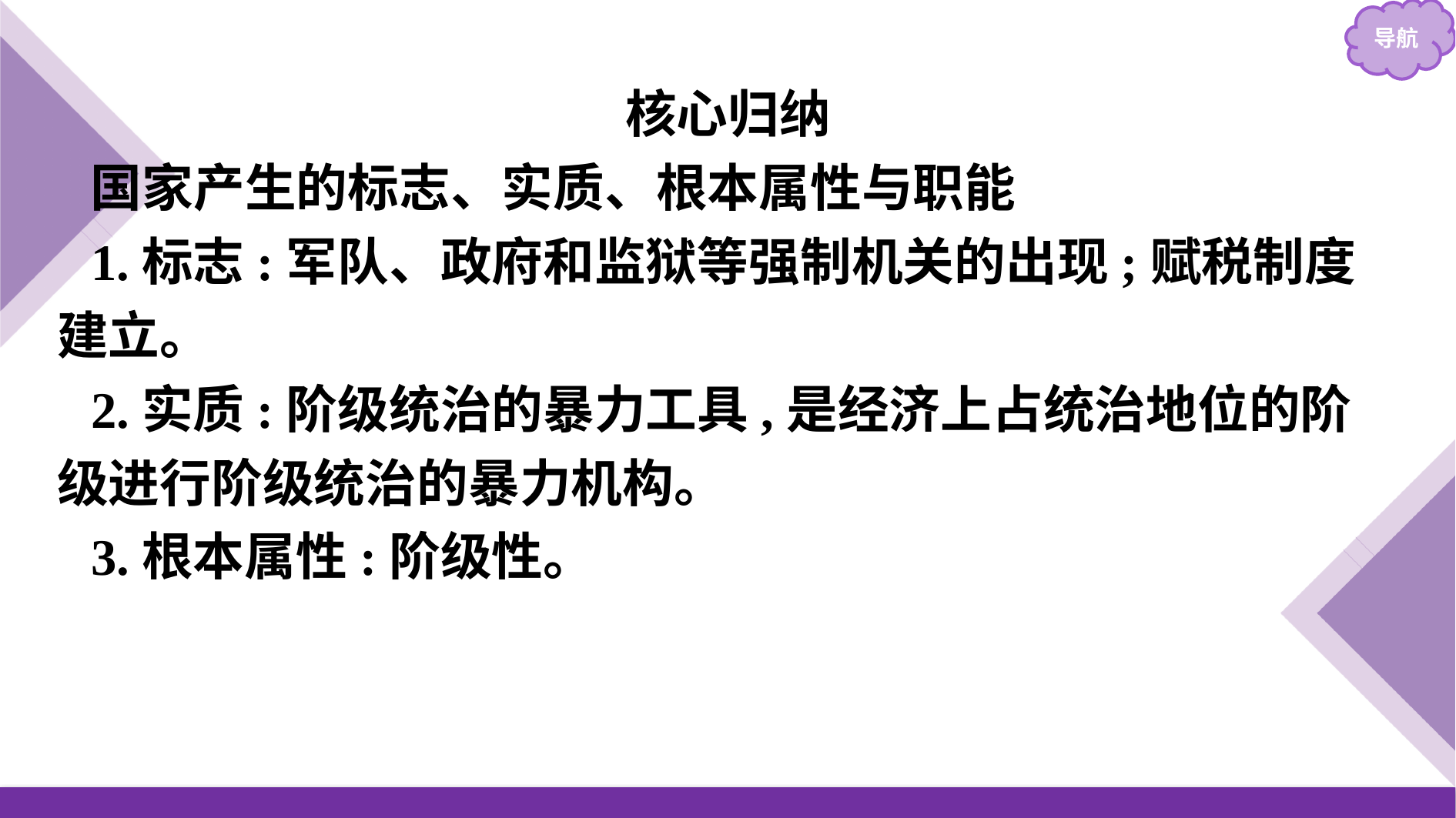

核心归纳
国家产生的标志、实质、根本属性与职能
1.标志:军队、政府和监狱等强制机关的出现;赋税制度建立。
2.实质:阶级统治的暴力工具,是经济上占统治地位的阶级进行阶级统治的暴力机构。
3.根本属性:阶级性。